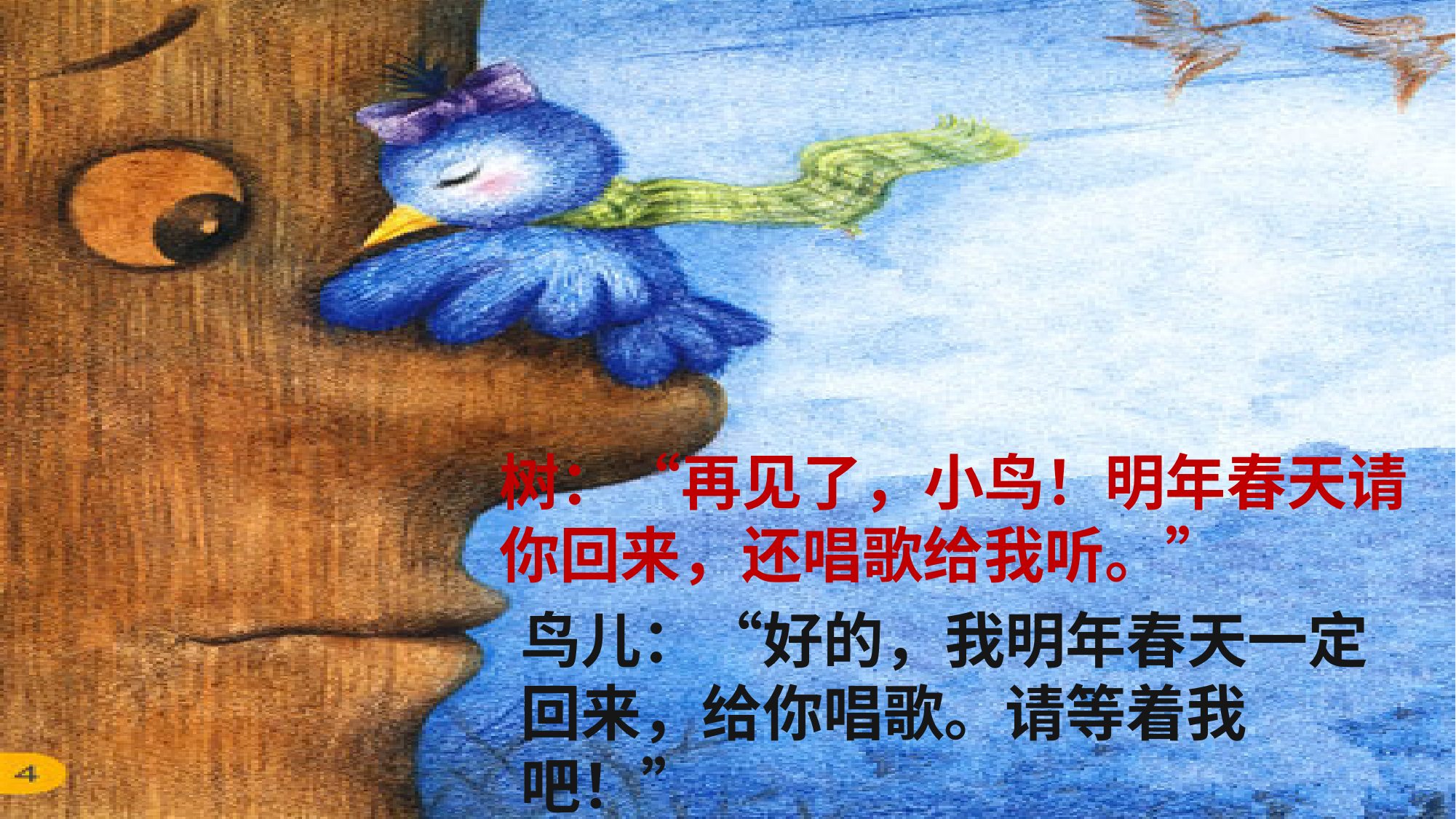

树：“再见了，小鸟！明年春天请你回来，还唱歌给我听。”
鸟儿：“好的，我明年春天一定回来，给你唱歌。请等着我吧！”